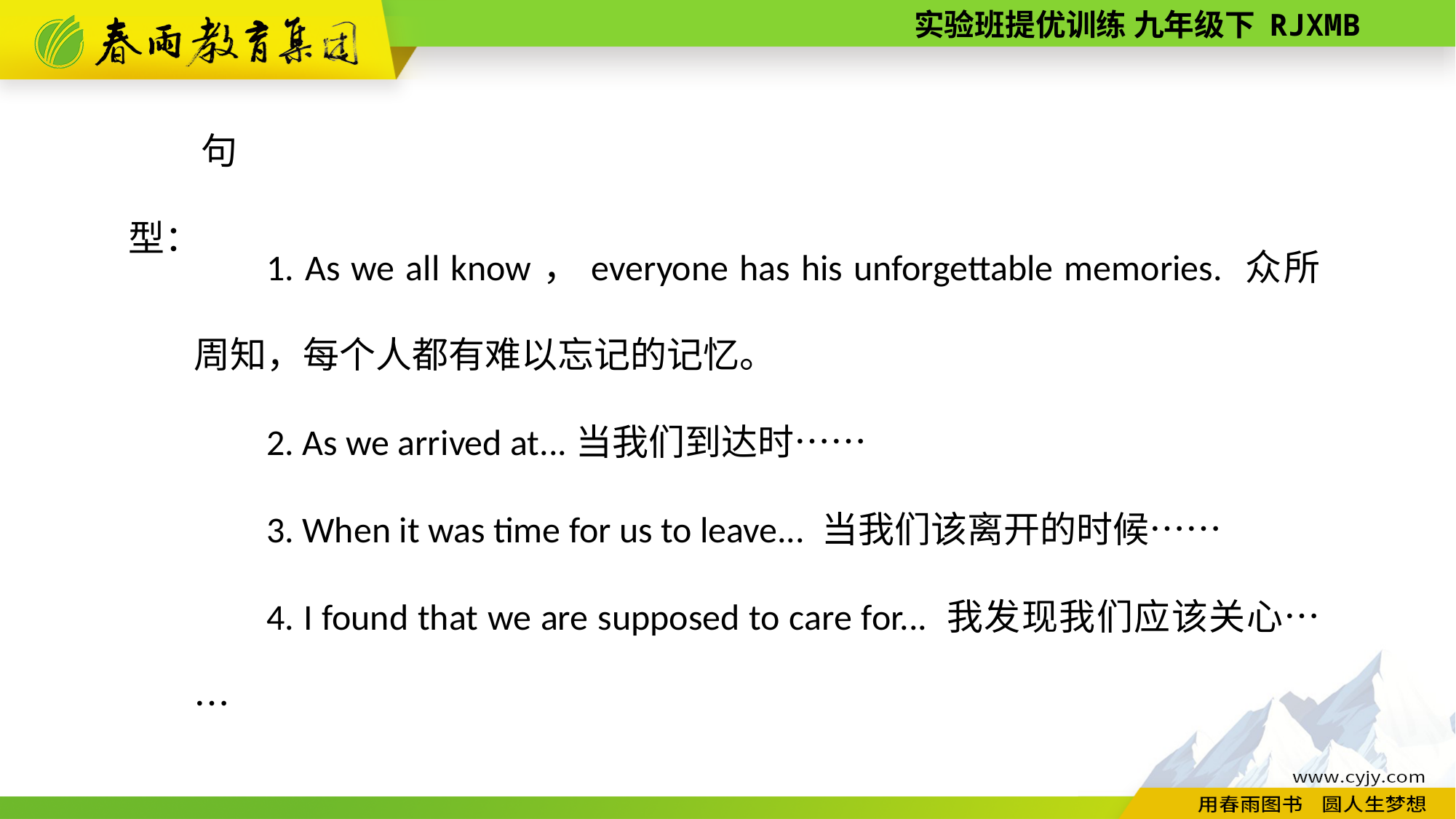

句型：
1. As we all know，everyone has his unforgettable memories. 众所周知，每个人都有难以忘记的记忆。
2. As we arrived at...当我们到达时……
3. When it was time for us to leave... 当我们该离开的时候……
4. I found that we are supposed to care for... 我发现我们应该关心……